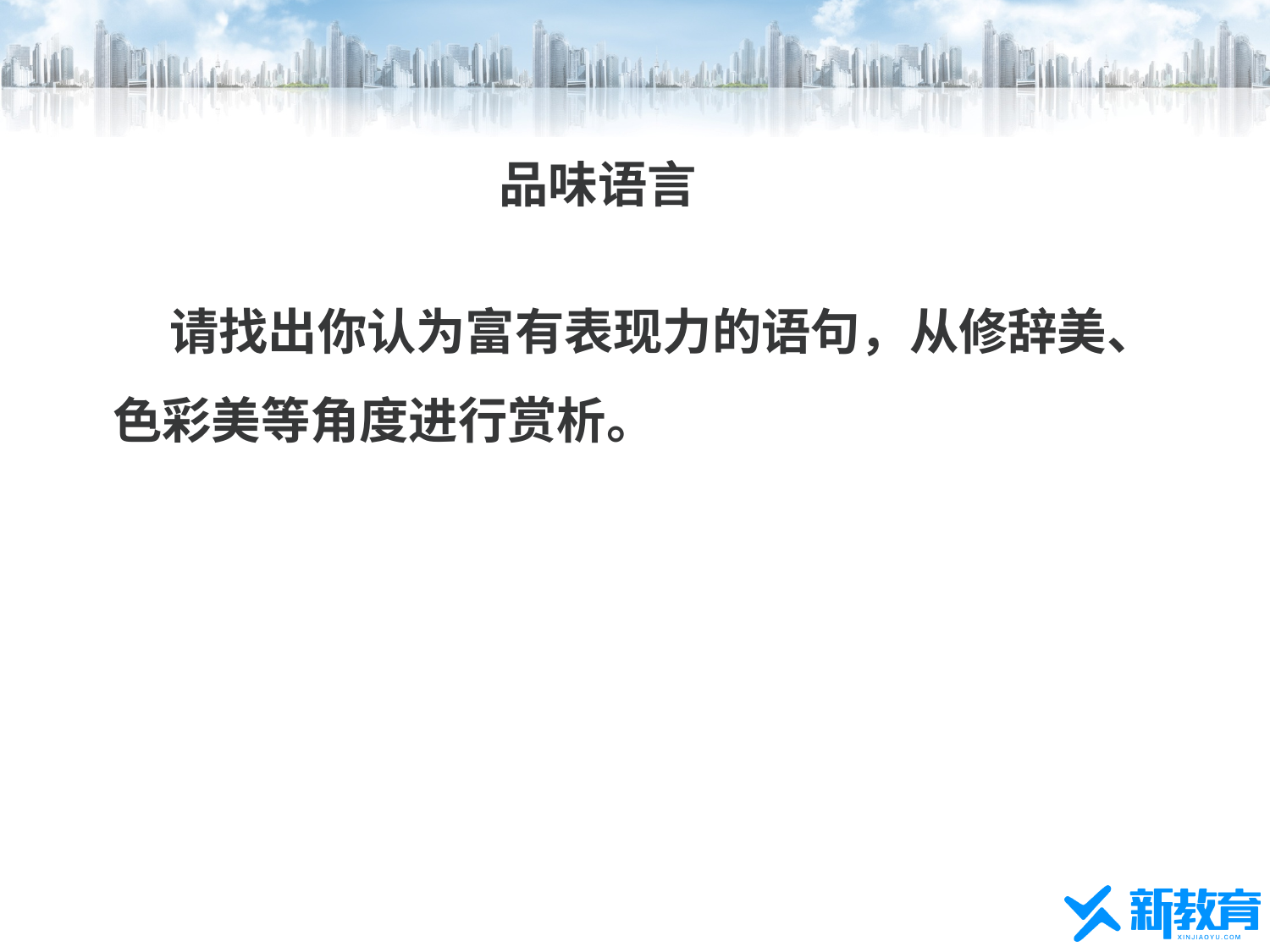

品味语言
    请找出你认为富有表现力的语句，从修辞美、色彩美等角度进行赏析。